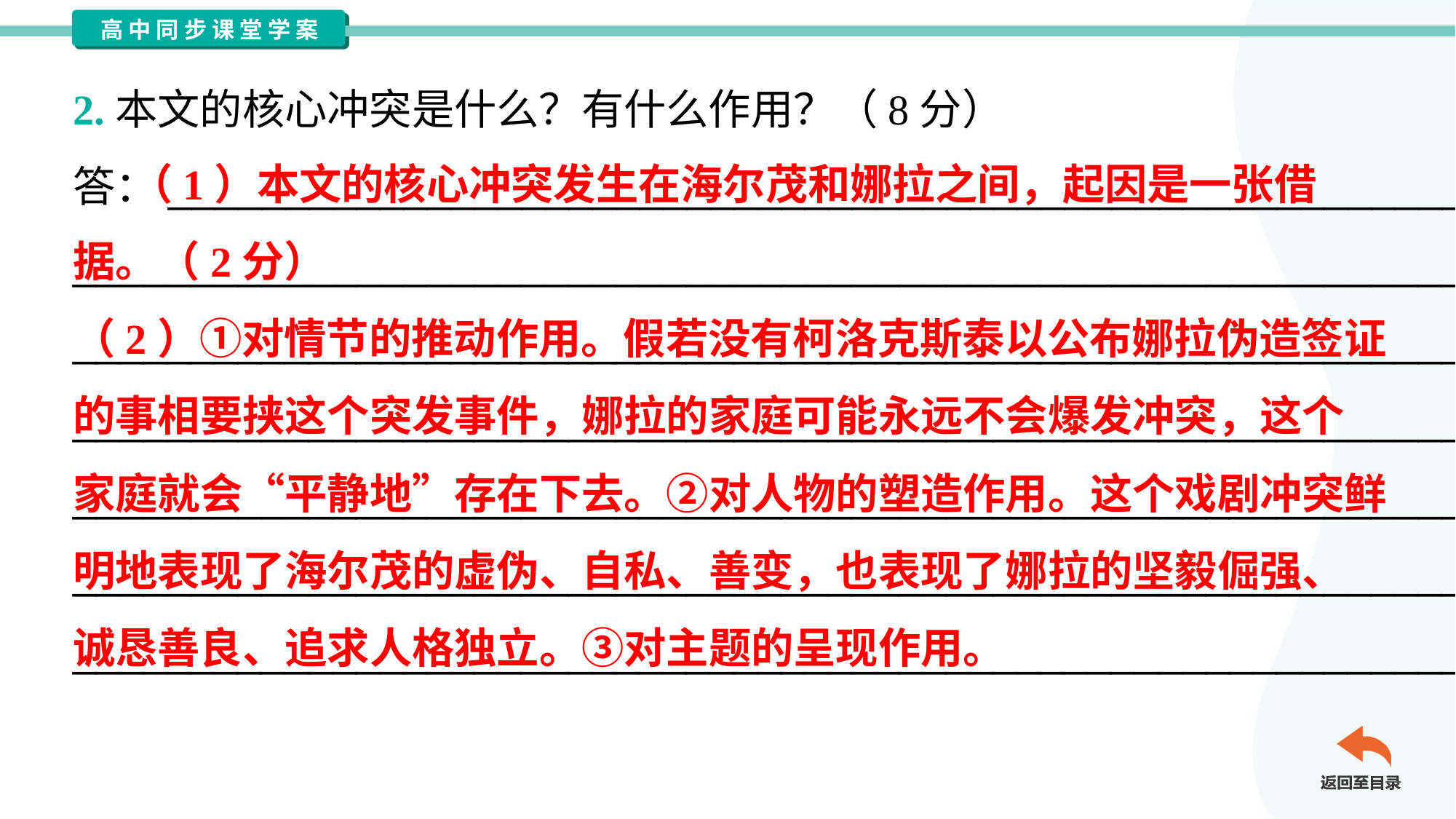

2.本文的核心冲突是什么？有什么作用？（8分）
答：_________________________________________________________
_____________________________________________________________
_____________________________________________________________
_____________________________________________________________
_____________________________________________________________
_____________________________________________________________
_____________________________________________________________
     （1）本文的核心冲突发生在海尔茂和娜拉之间，起因是一张借
据。（2分）
（2）①对情节的推动作用。假若没有柯洛克斯泰以公布娜拉伪造签证
的事相要挟这个突发事件，娜拉的家庭可能永远不会爆发冲突，这个
家庭就会“平静地”存在下去。②对人物的塑造作用。这个戏剧冲突鲜
明地表现了海尔茂的虚伪、自私、善变，也表现了娜拉的坚毅倔强、
诚恳善良、追求人格独立。③对主题的呈现作用。